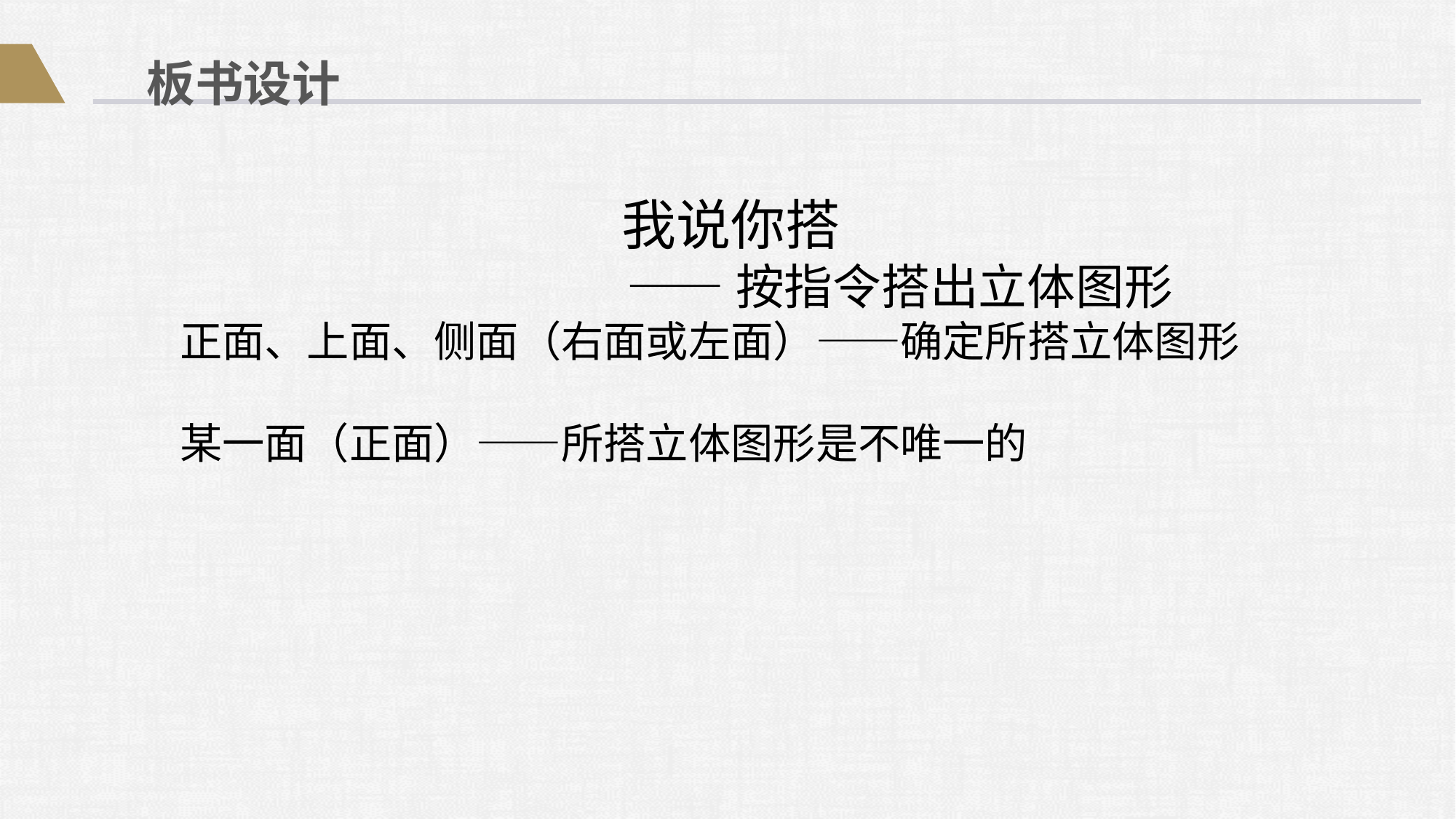

板书设计

我说你搭
                               ——按指令搭出立体图形
正面、上面、侧面（右面或左面）——确定所搭立体图形

某一面（正面）——所搭立体图形是不唯一的